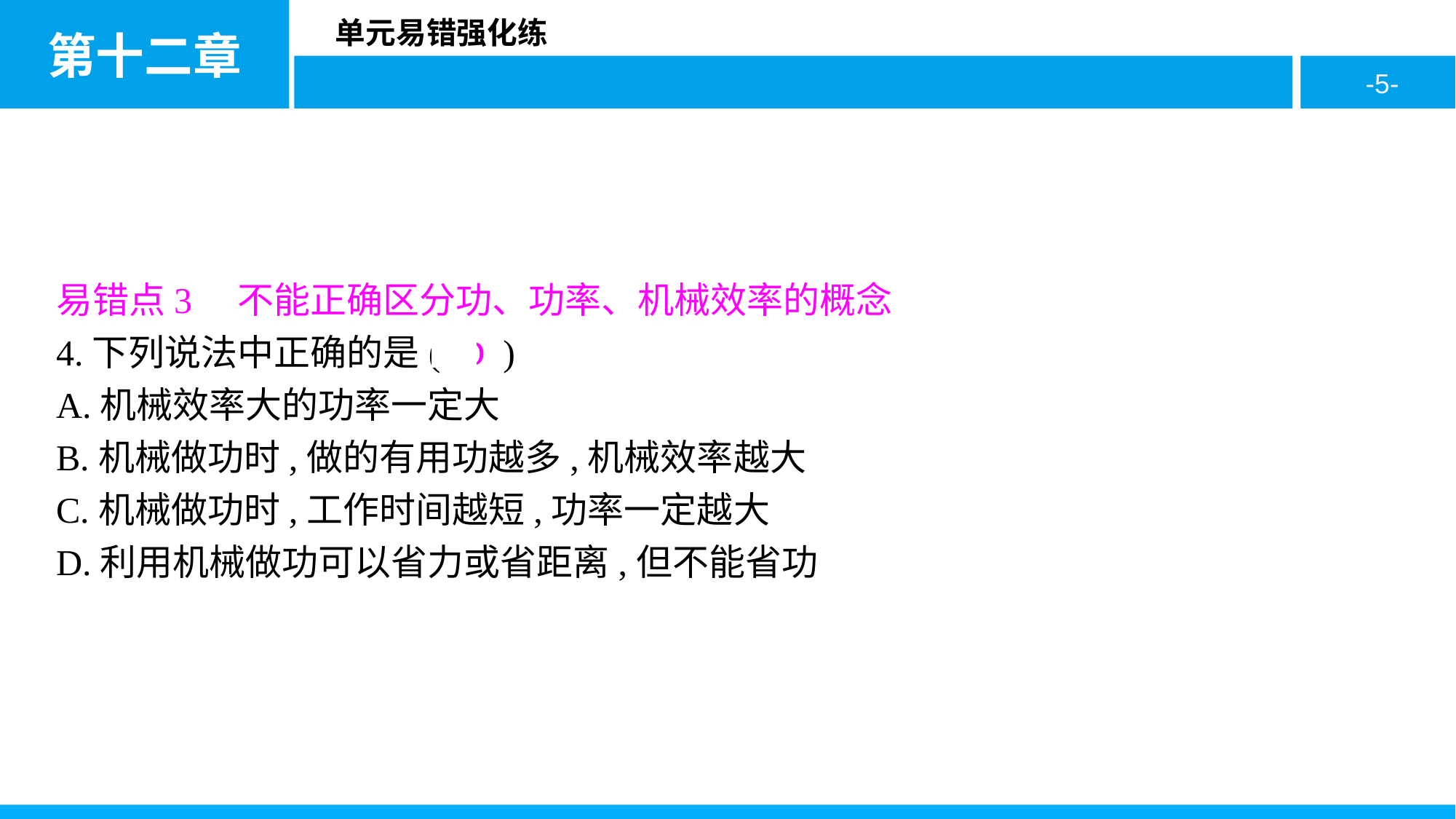

易错点3　不能正确区分功、功率、机械效率的概念
4.下列说法中正确的是(  D  )
A.机械效率大的功率一定大
B.机械做功时,做的有用功越多,机械效率越大
C.机械做功时,工作时间越短,功率一定越大
D.利用机械做功可以省力或省距离,但不能省功